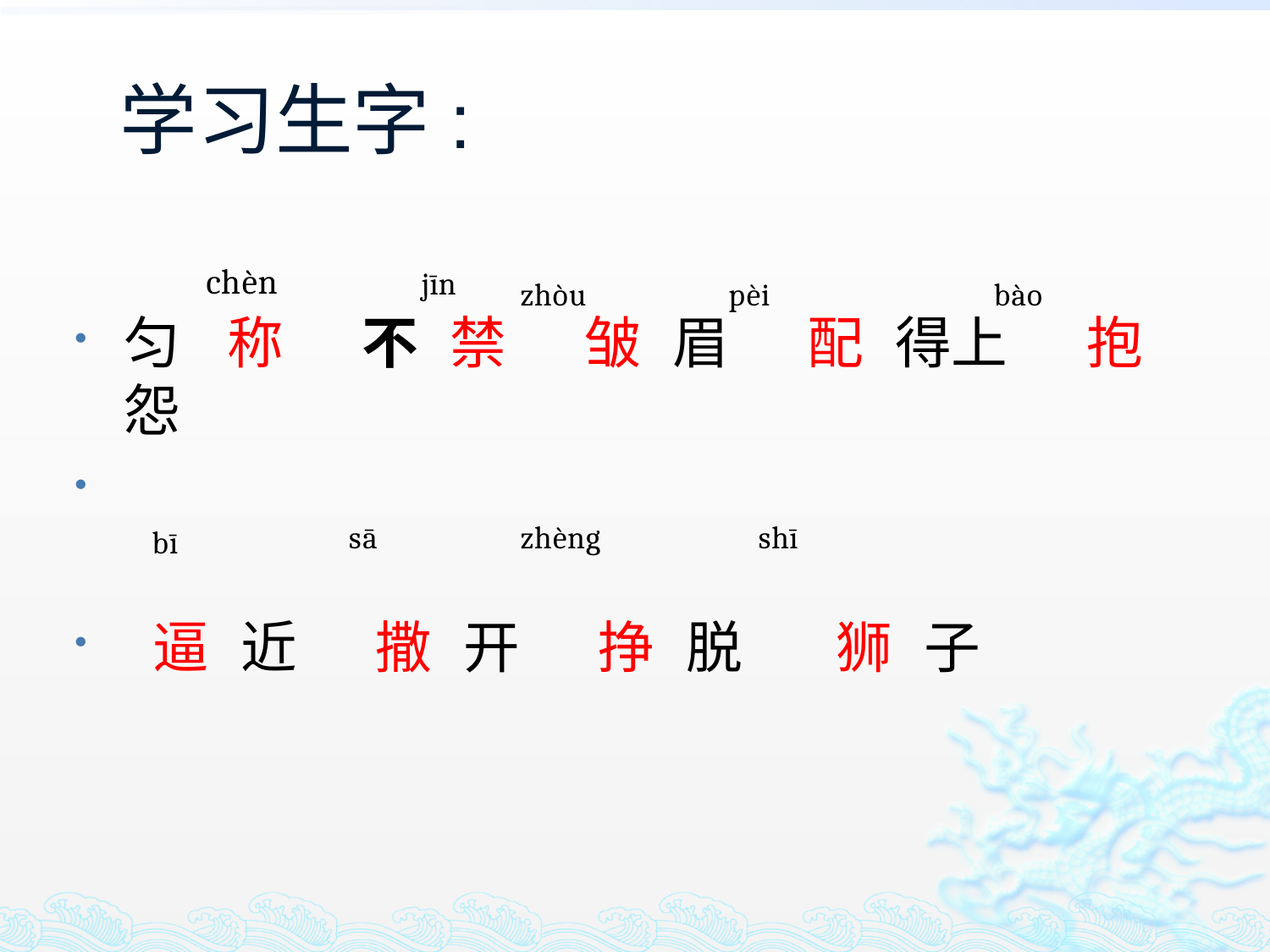

# 学习生字:
           chèn

匀   称     不  禁     皱  眉     配  得上     抱  怨

 逼  近     撒  开     挣  脱      狮  子
jīn
zhòu
pèi
bào
sā
zhèng
shī
bī